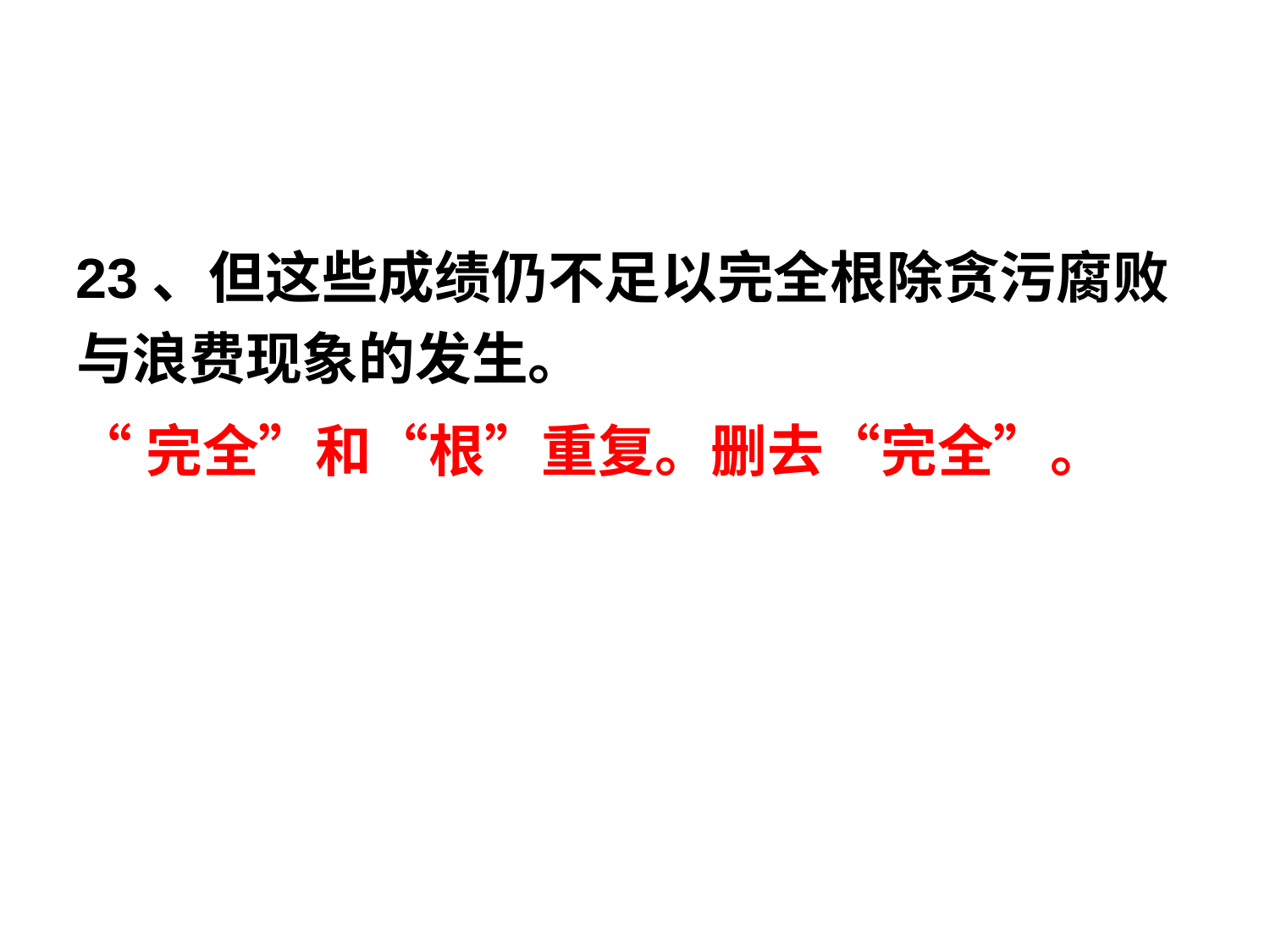

23、但这些成绩仍不足以完全根除贪污腐败与浪费现象的发生。
“完全”和“根”重复。删去“完全”。